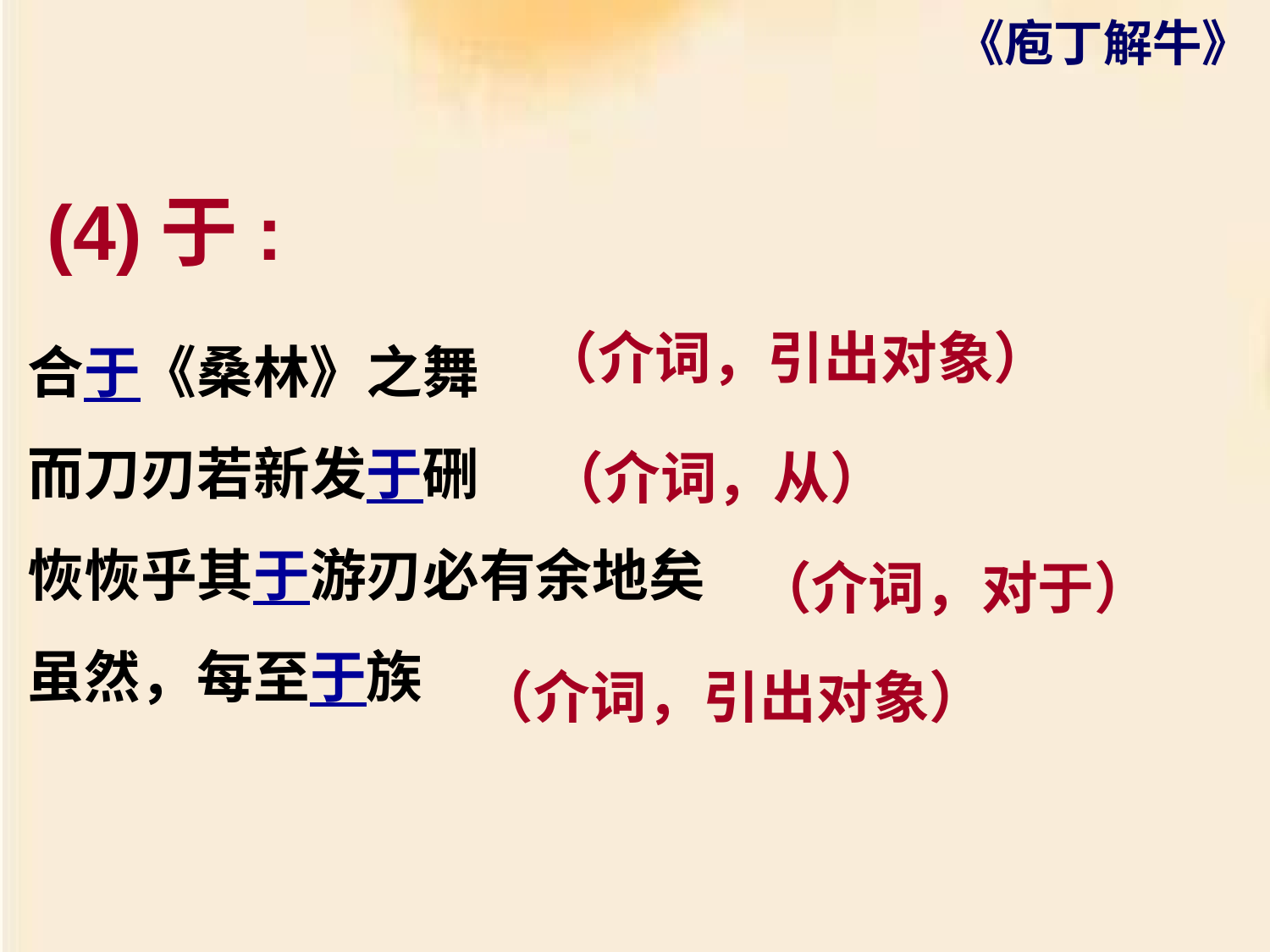

(4)于:
（介词，引出对象）
合于《桑林》之舞
而刀刃若新发于硎
恢恢乎其于游刃必有余地矣
虽然，每至于族
（介词，从）
（介词，对于）
（介词，引出对象）